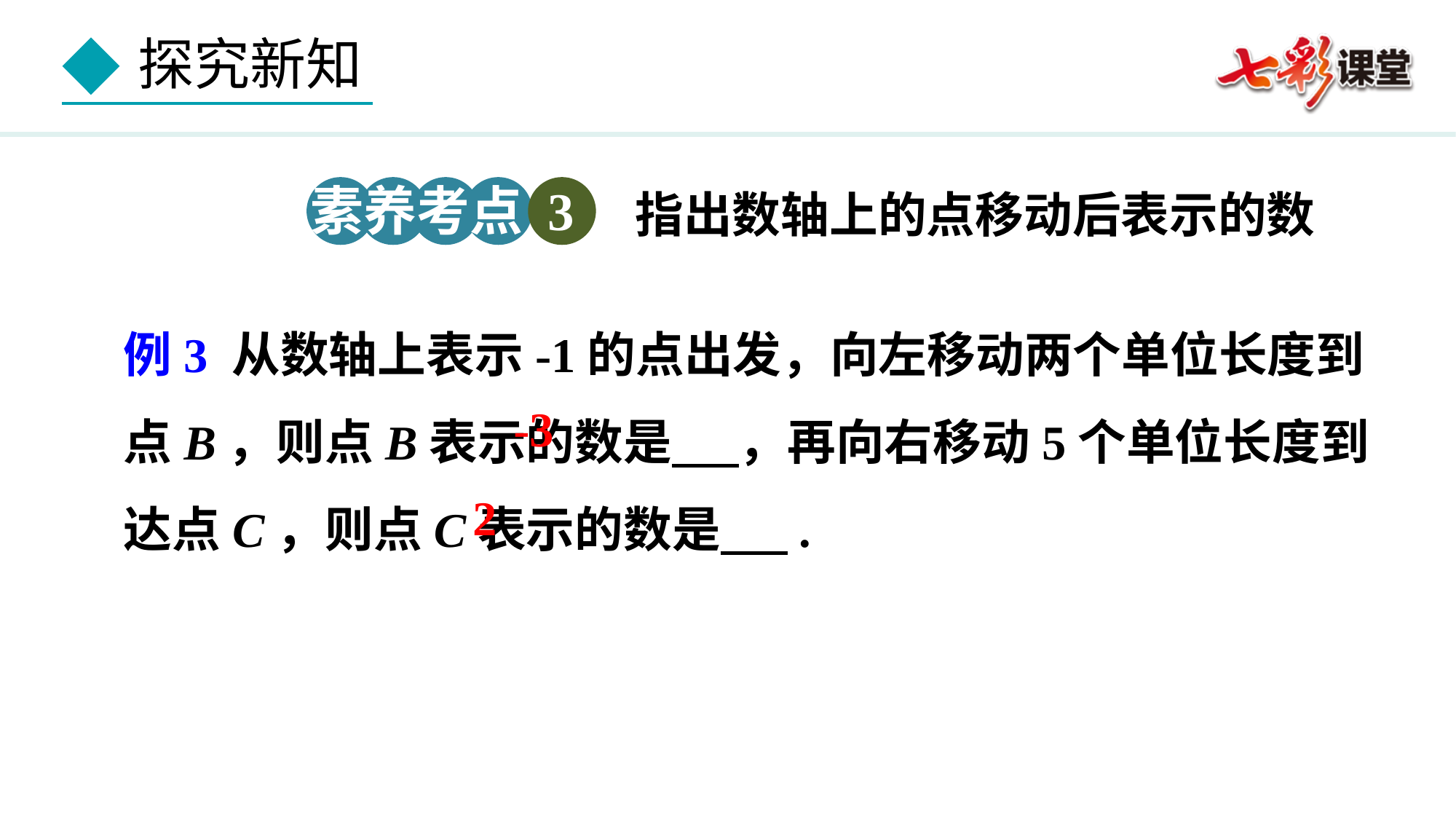

素养考点 3

指出数轴上的点移动后表示的数
例3 从数轴上表示-1的点出发，向左移动两个单位长度到点B，则点B表示的数是      ，再向右移动5个单位长度到达点C，则点C表示的数是      .
-3
2